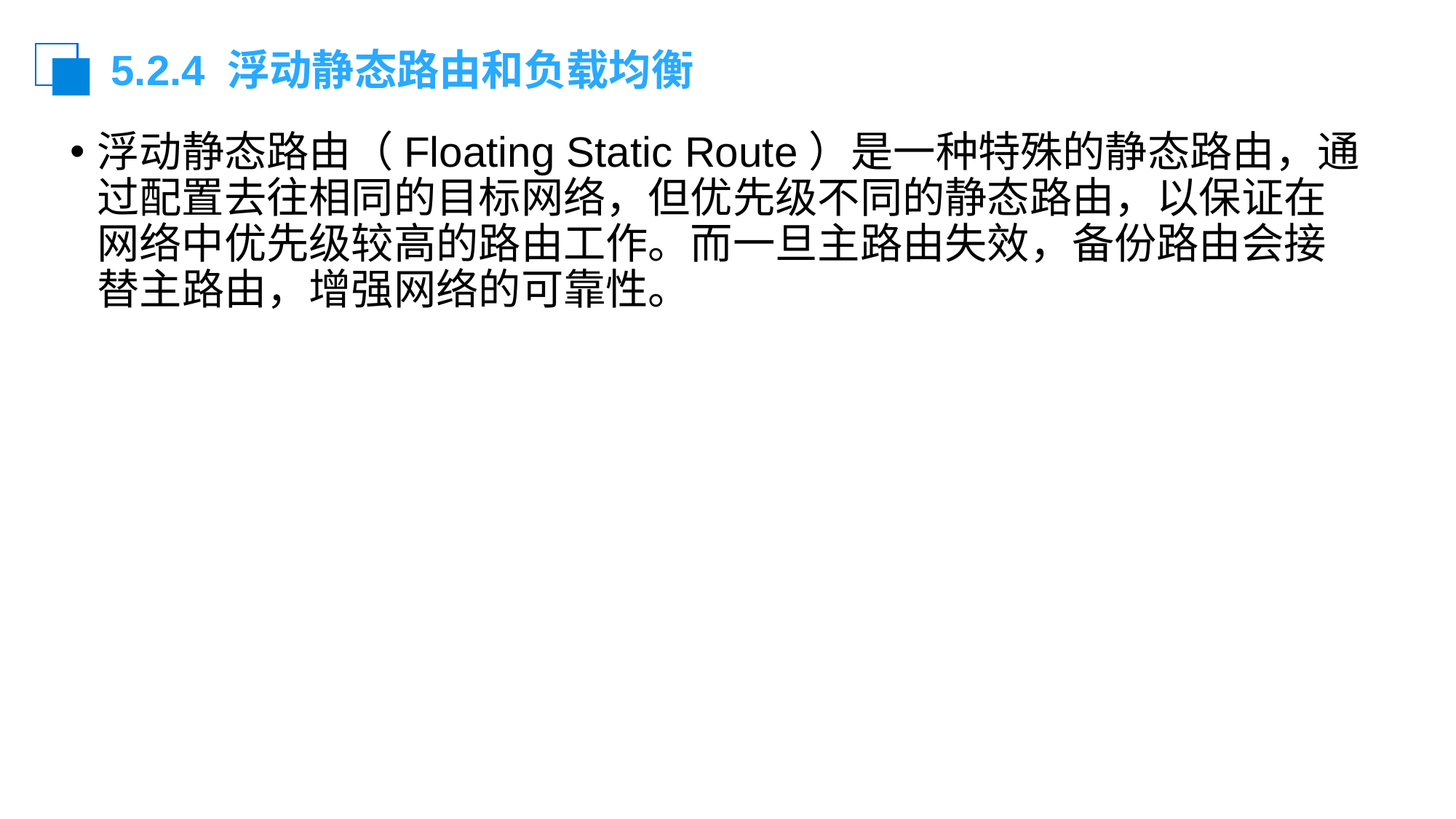

# 5.2.4 浮动静态路由和负载均衡
浮动静态路由（Floating Static Route）是一种特殊的静态路由，通过配置去往相同的目标网络，但优先级不同的静态路由，以保证在网络中优先级较高的路由工作。而一旦主路由失效，备份路由会接替主路由，增强网络的可靠性。